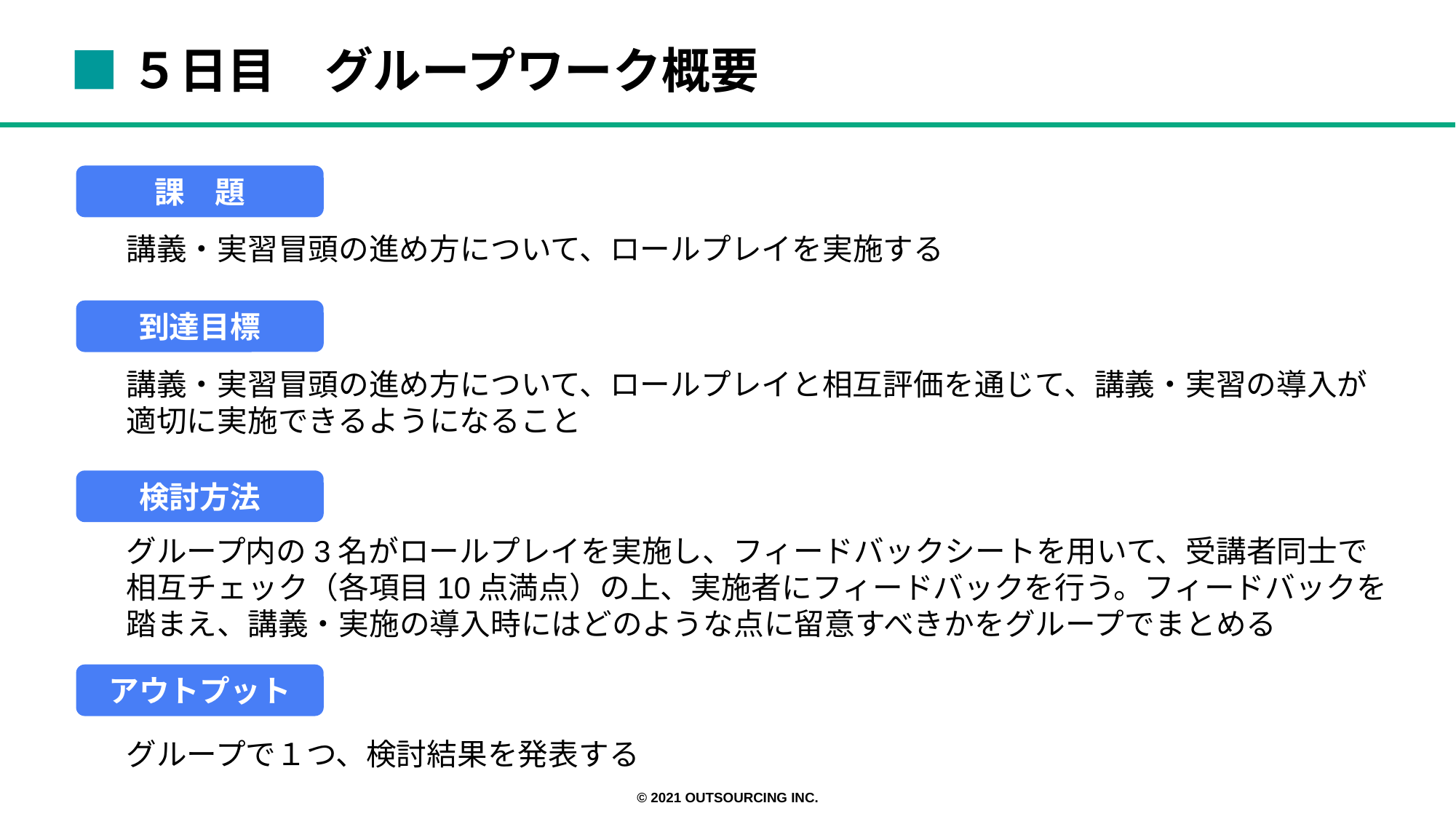

■５日目　グループワーク概要
課　題
講義・実習冒頭の進め方について、ロールプレイを実施する
到達目標
講義・実習冒頭の進め方について、ロールプレイと相互評価を通じて、講義・実習の導入が適切に実施できるようになること
検討方法
グループ内の3名がロールプレイを実施し、フィードバックシートを用いて、受講者同士で相互チェック（各項目10点満点）の上、実施者にフィードバックを行う。フィードバックを踏まえ、講義・実施の導入時にはどのような点に留意すべきかをグループでまとめる
アウトプット
グループで１つ、検討結果を発表する
© 2021 OUTSOURCING Inc.